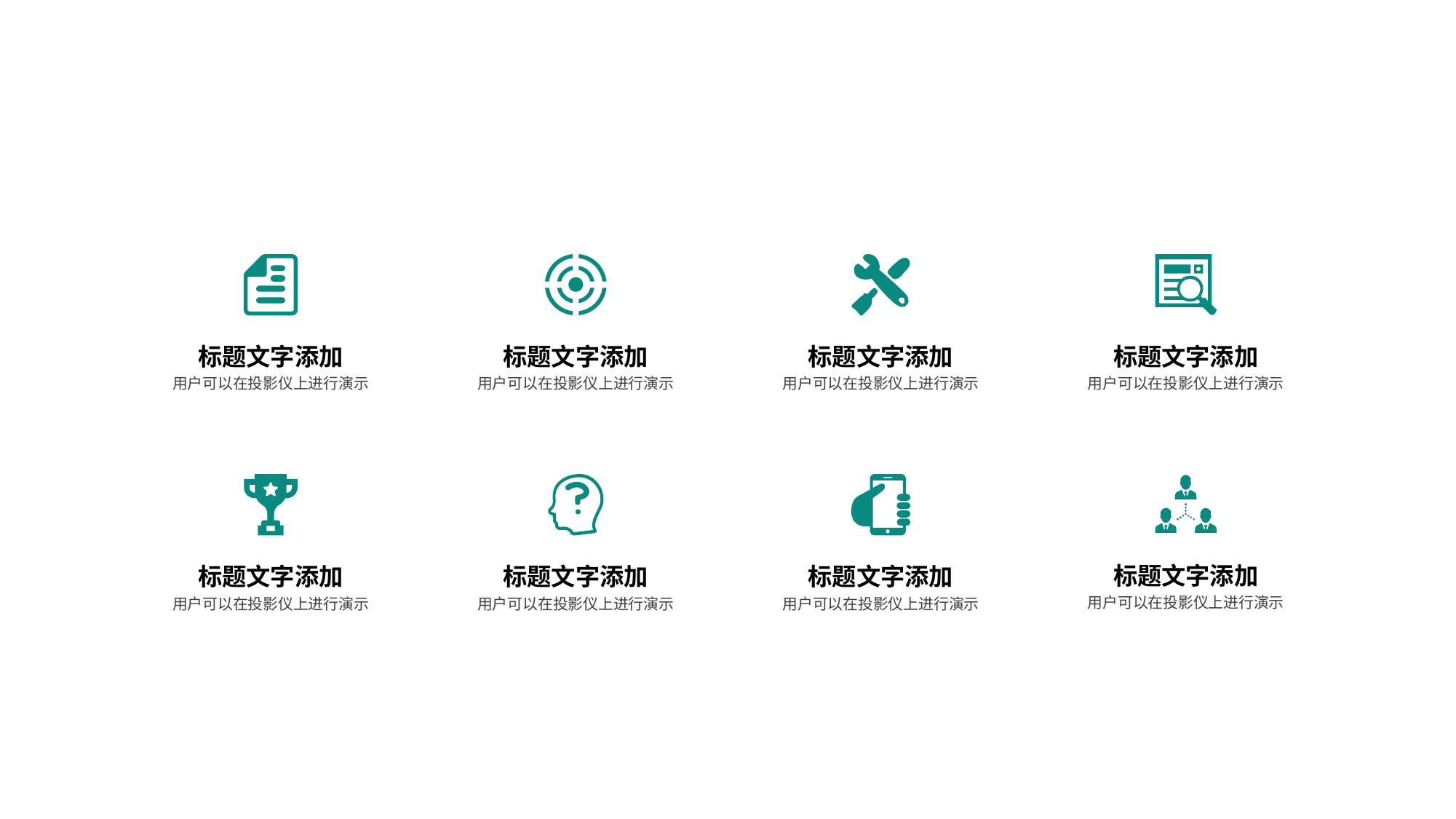

标题文字添加
用户可以在投影仪上进行演示

标题文字添加
用户可以在投影仪上进行演示

标题文字添加
用户可以在投影仪上进行演示

标题文字添加
用户可以在投影仪上进行演示

标题文字添加
用户可以在投影仪上进行演示

标题文字添加
用户可以在投影仪上进行演示

标题文字添加
用户可以在投影仪上进行演示

标题文字添加
用户可以在投影仪上进行演示